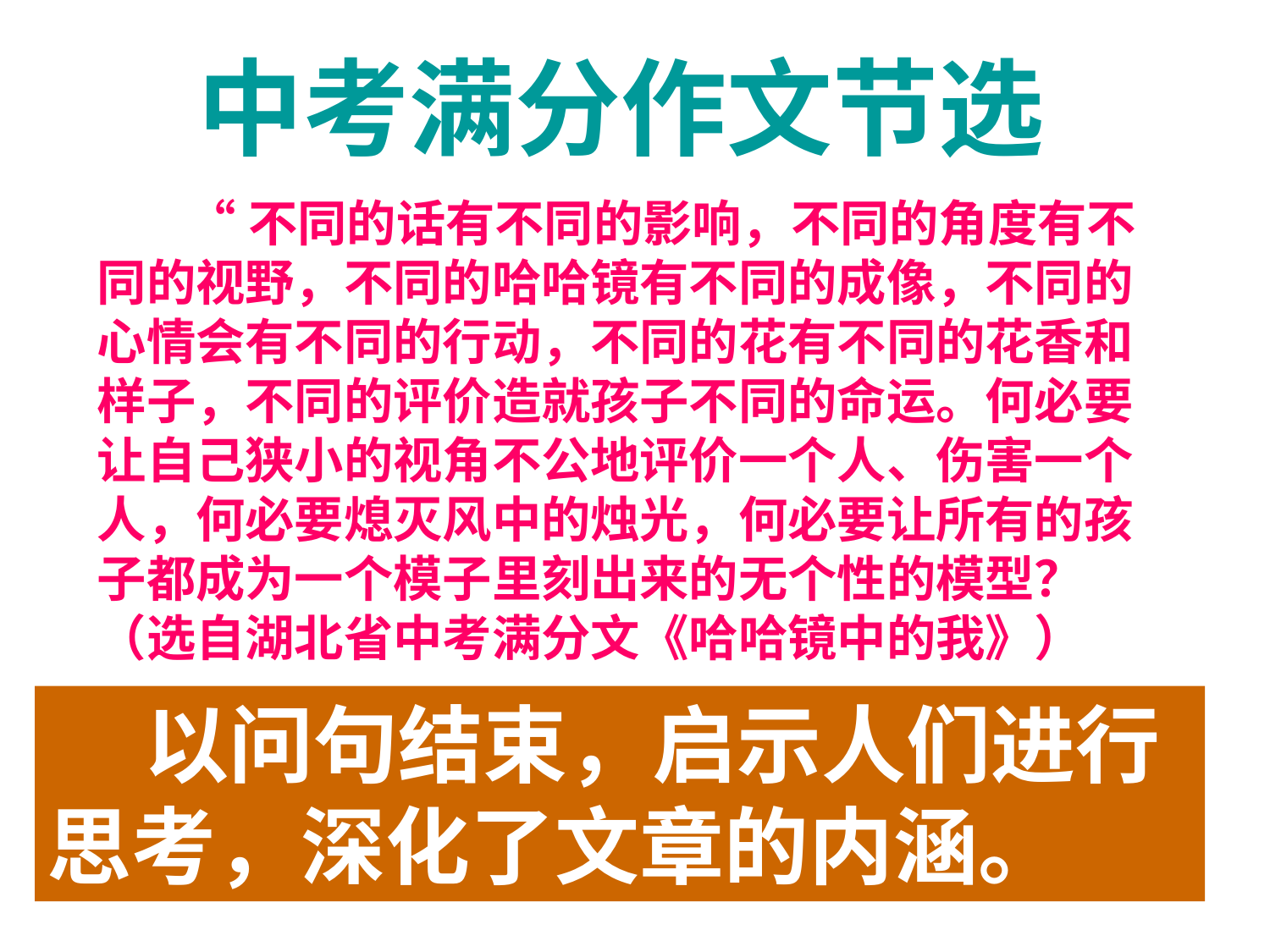

中考满分作文节选

        “不同的话有不同的影响，不同的角度有不同的视野，不同的哈哈镜有不同的成像，不同的心情会有不同的行动，不同的花有不同的花香和样子，不同的评价造就孩子不同的命运。何必要让自己狭小的视角不公地评价一个人、伤害一个人，何必要熄灭风中的烛光，何必要让所有的孩子都成为一个模子里刻出来的无个性的模型？（选自湖北省中考满分文《哈哈镜中的我》）

    以问句结束，启示人们进行思考，深化了文章的内涵。